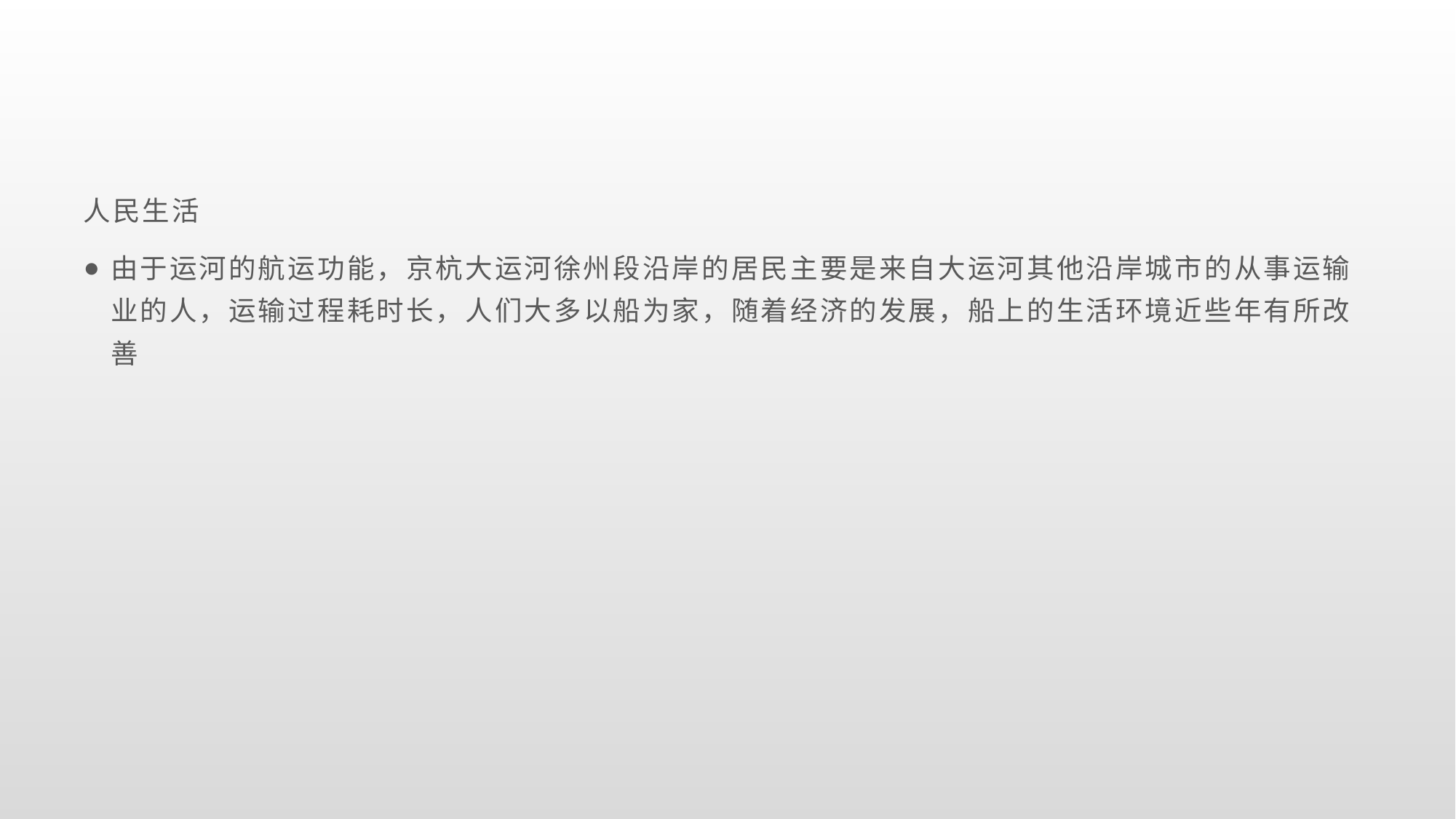

#
人民生活
由于运河的航运功能，京杭大运河徐州段沿岸的居民主要是来自大运河其他沿岸城市的从事运输业的人，运输过程耗时长，人们大多以船为家，随着经济的发展，船上的生活环境近些年有所改善